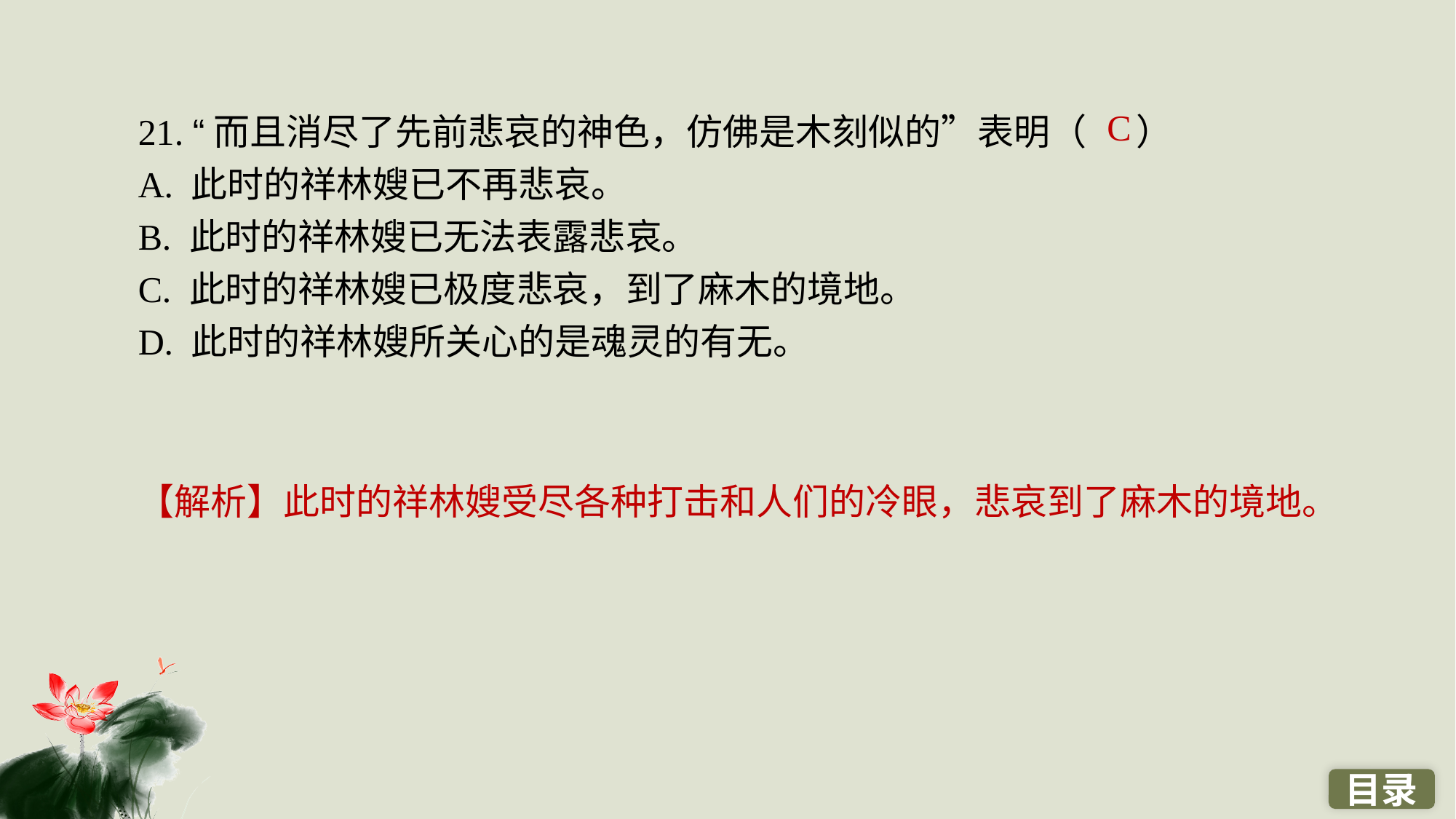

21. “而且消尽了先前悲哀的神色，仿佛是木刻似的”表明（      ）
A. 此时的祥林嫂已不再悲哀。
B. 此时的祥林嫂已无法表露悲哀。
C. 此时的祥林嫂已极度悲哀，到了麻木的境地。
D. 此时的祥林嫂所关心的是魂灵的有无。
C
【解析】此时的祥林嫂受尽各种打击和人们的冷眼，悲哀到了麻木的境地。